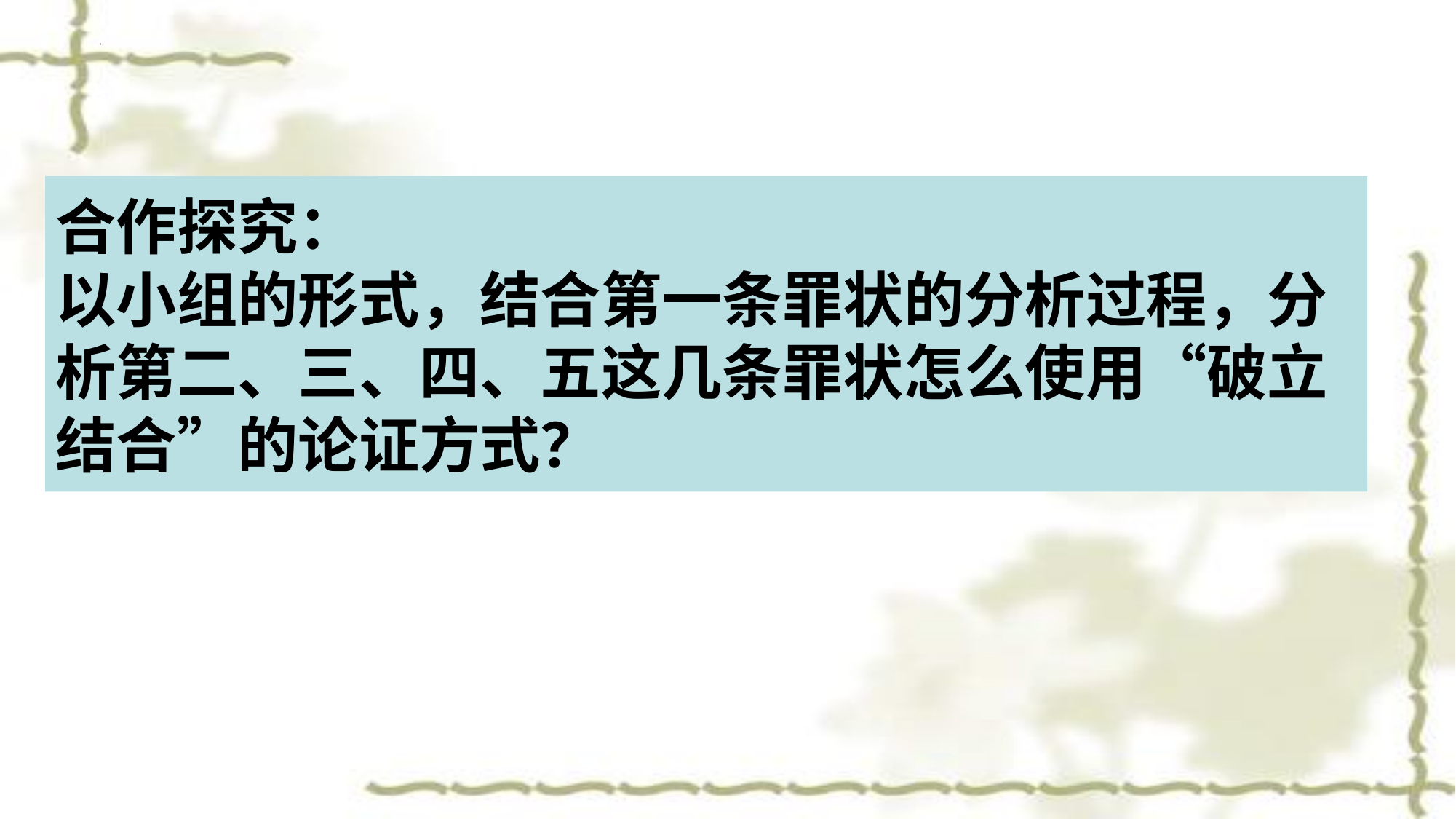

合作探究：
以小组的形式，结合第一条罪状的分析过程，分析第二、三、四、五这几条罪状怎么使用“破立结合”的论证方式？